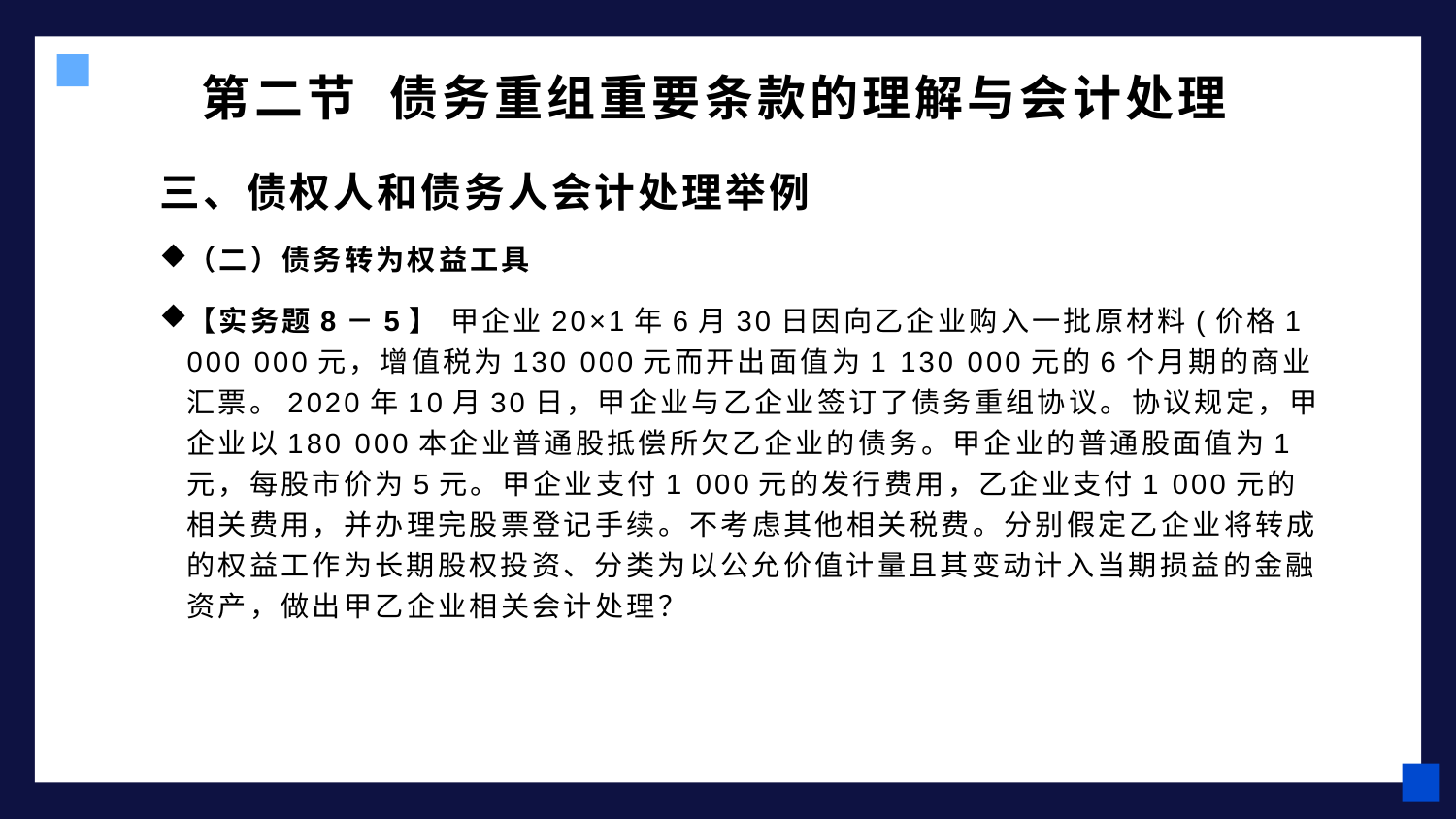

# 第二节  债务重组重要条款的理解与会计处理
三、债权人和债务人会计处理举例
（二）债务转为权益工具
【实务题8－5】 甲企业20×1年6月30日因向乙企业购入一批原材料(价格1 000 000元，增值税为130 000元而开出面值为1 130 000元的6个月期的商业汇票。2020年10月30日，甲企业与乙企业签订了债务重组协议。协议规定，甲企业以180 000本企业普通股抵偿所欠乙企业的债务。甲企业的普通股面值为1元，每股市价为5元。甲企业支付1 000元的发行费用，乙企业支付1 000元的相关费用，并办理完股票登记手续。不考虑其他相关税费。分别假定乙企业将转成的权益工作为长期股权投资、分类为以公允价值计量且其变动计入当期损益的金融资产，做出甲乙企业相关会计处理？